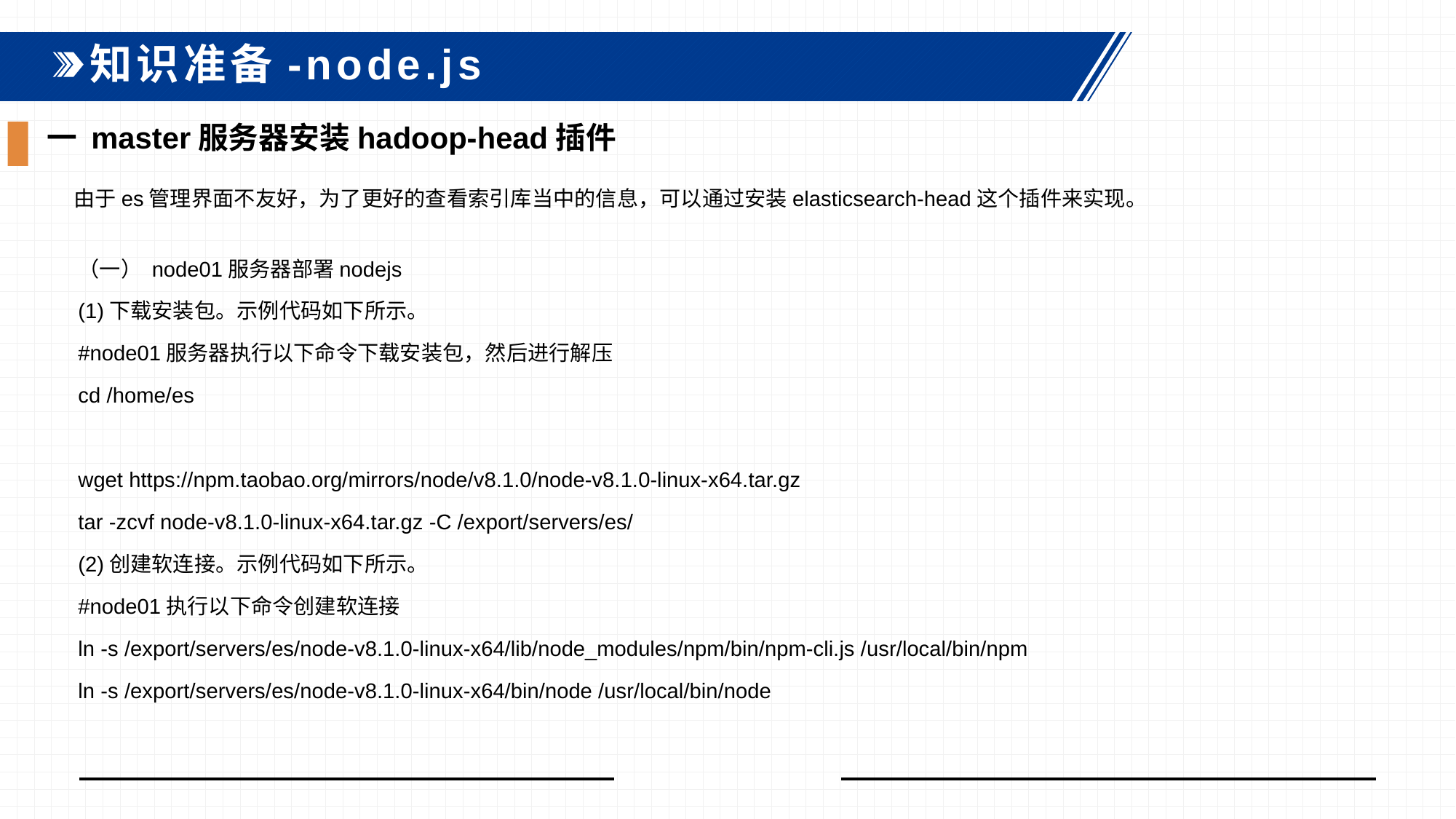

知识准备-node.js
一 master服务器安装hadoop-head插件
由于es管理界面不友好，为了更好的查看索引库当中的信息，可以通过安装elasticsearch-head这个插件来实现。
（一） node01服务器部署nodejs
(1)下载安装包。示例代码如下所示。
#node01服务器执行以下命令下载安装包，然后进行解压
cd /home/es

wget https://npm.taobao.org/mirrors/node/v8.1.0/node-v8.1.0-linux-x64.tar.gz
tar -zcvf node-v8.1.0-linux-x64.tar.gz -C /export/servers/es/
(2)创建软连接。示例代码如下所示。
#node01执行以下命令创建软连接
ln -s /export/servers/es/node-v8.1.0-linux-x64/lib/node_modules/npm/bin/npm-cli.js /usr/local/bin/npm
ln -s /export/servers/es/node-v8.1.0-linux-x64/bin/node /usr/local/bin/node